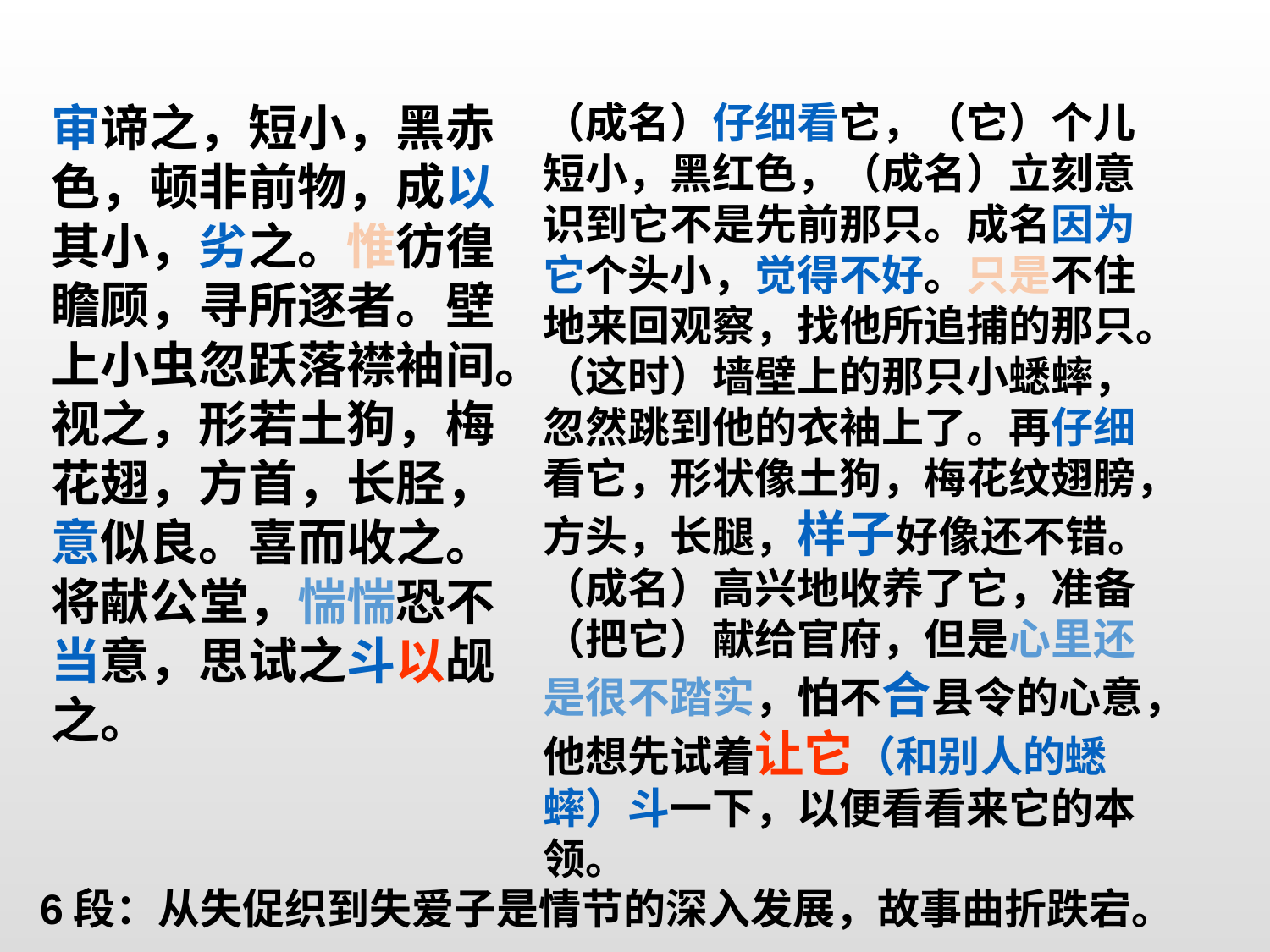

（成名）仔细看它，（它）个儿短小，黑红色，（成名）立刻意识到它不是先前那只。成名因为它个头小，觉得不好。只是不住地来回观察，找他所追捕的那只。（这时）墙壁上的那只小蟋蟀，忽然跳到他的衣袖上了。再仔细看它，形状像土狗，梅花纹翅膀，方头，长腿，样子好像还不错。（成名）高兴地收养了它，准备（把它）献给官府，但是心里还是很不踏实，怕不合县令的心意，他想先试着让它（和别人的蟋蟀）斗一下，以便看看来它的本领。
审谛之，短小，黑赤色，顿非前物，成以其小，劣之。惟彷徨瞻顾，寻所逐者。壁上小虫忽跃落襟袖间。视之，形若土狗，梅花翅，方首，长胫，意似良。喜而收之。将献公堂，惴惴恐不当意，思试之斗以觇之。

6段：从失促织到失爱子是情节的深入发展，故事曲折跌宕。